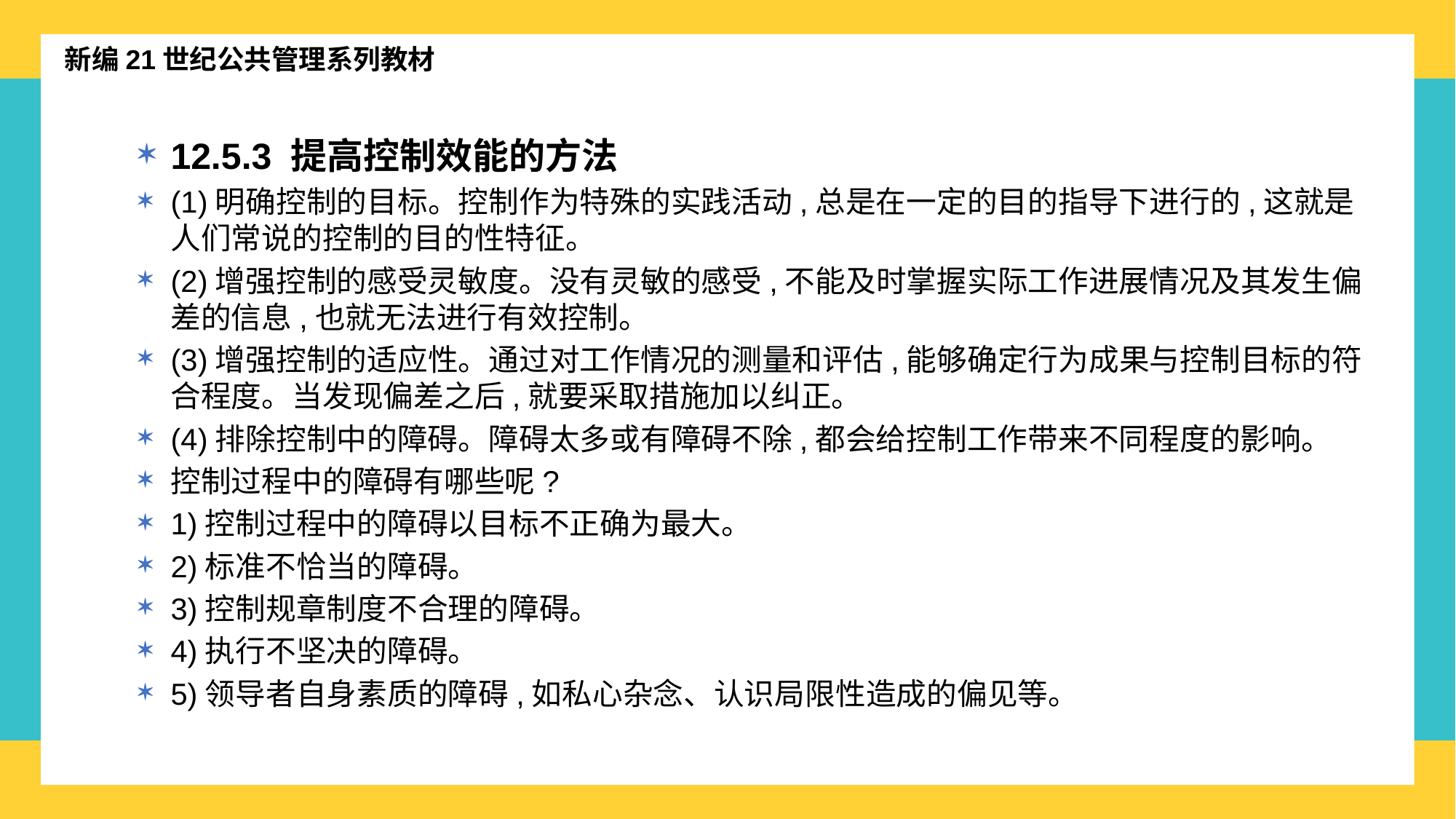

新编21世纪公共管理系列教材
12.5.3 提高控制效能的方法
(1)明确控制的目标。控制作为特殊的实践活动,总是在一定的目的指导下进行的,这就是人们常说的控制的目的性特征。
(2)增强控制的感受灵敏度。没有灵敏的感受,不能及时掌握实际工作进展情况及其发生偏差的信息,也就无法进行有效控制。
(3)增强控制的适应性。通过对工作情况的测量和评估,能够确定行为成果与控制目标的符合程度。当发现偏差之后,就要采取措施加以纠正。
(4)排除控制中的障碍。障碍太多或有障碍不除,都会给控制工作带来不同程度的影响。
控制过程中的障碍有哪些呢?
1)控制过程中的障碍以目标不正确为最大。
2)标准不恰当的障碍。
3)控制规章制度不合理的障碍。
4)执行不坚决的障碍。
5)领导者自身素质的障碍,如私心杂念、认识局限性造成的偏见等。